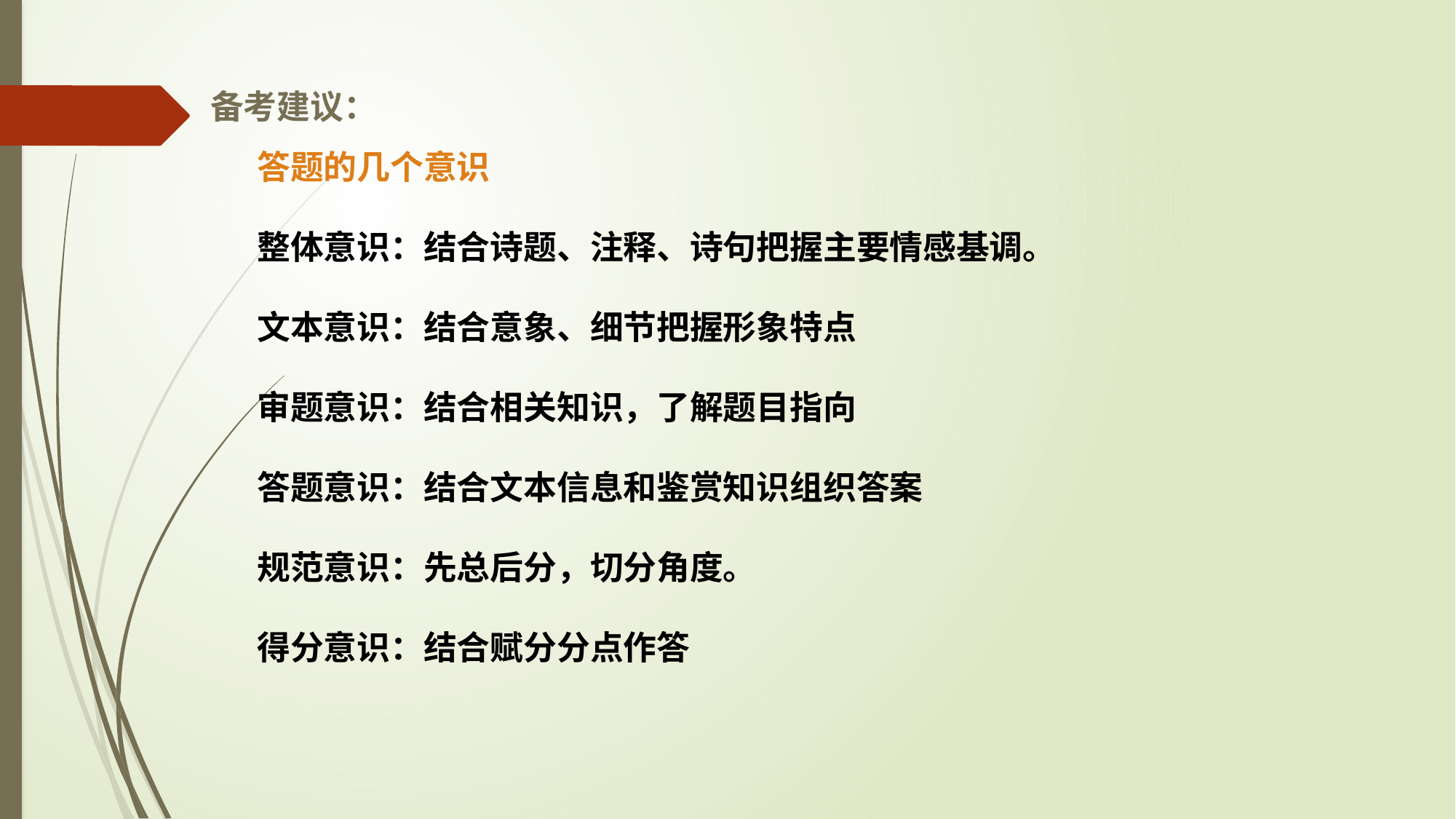

备考建议：
答题的几个意识

整体意识：结合诗题、注释、诗句把握主要情感基调。

文本意识：结合意象、细节把握形象特点

审题意识：结合相关知识，了解题目指向

答题意识：结合文本信息和鉴赏知识组织答案

规范意识：先总后分，切分角度。

得分意识：结合赋分分点作答